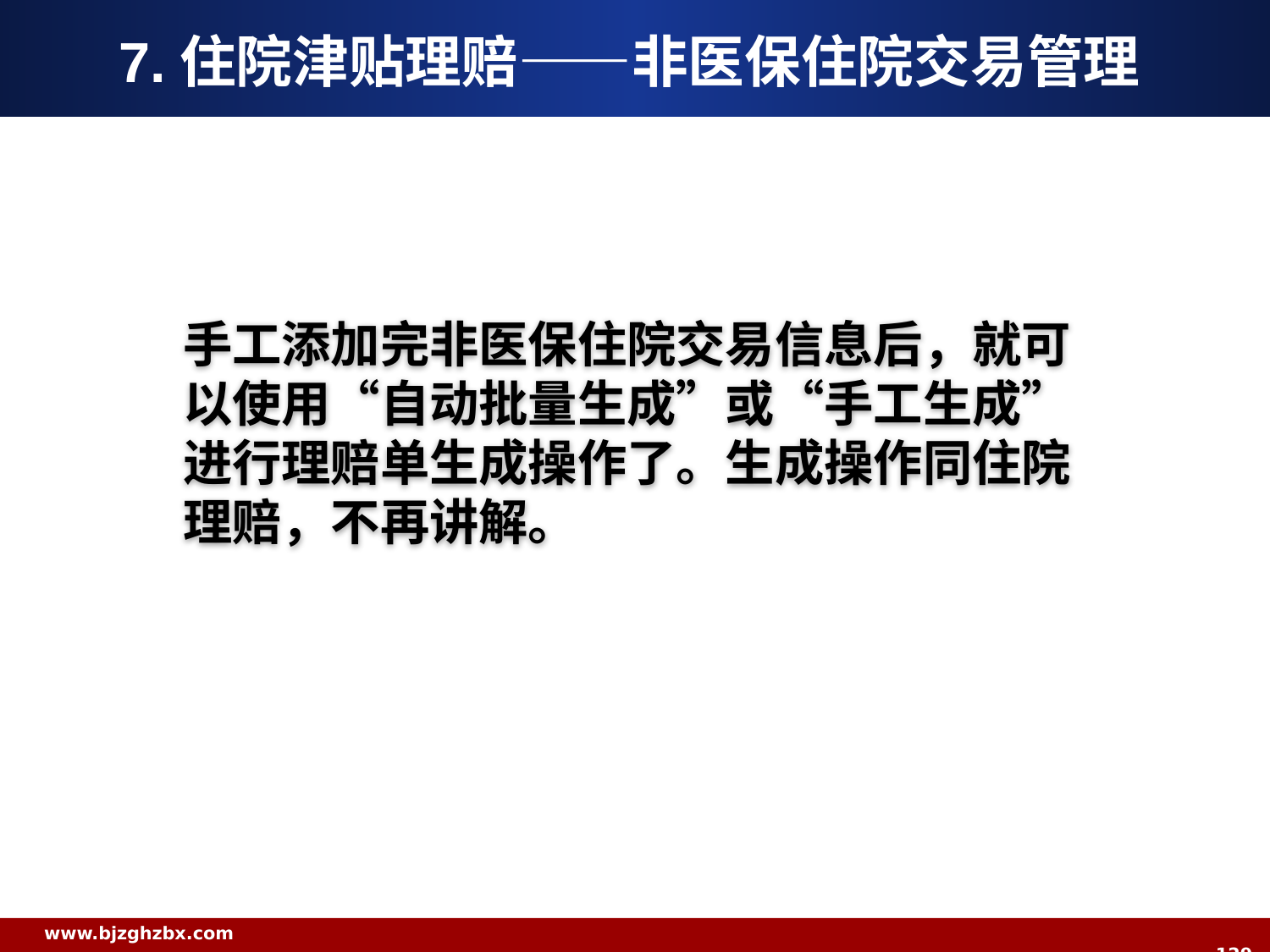

# 7.住院津贴理赔——非医保住院交易管理
	手工添加完非医保住院交易信息后，就可以使用“自动批量生成”或“手工生成”进行理赔单生成操作了。生成操作同住院理赔，不再讲解。
www.bjzghzbx.com                                                                                                                                                                      129